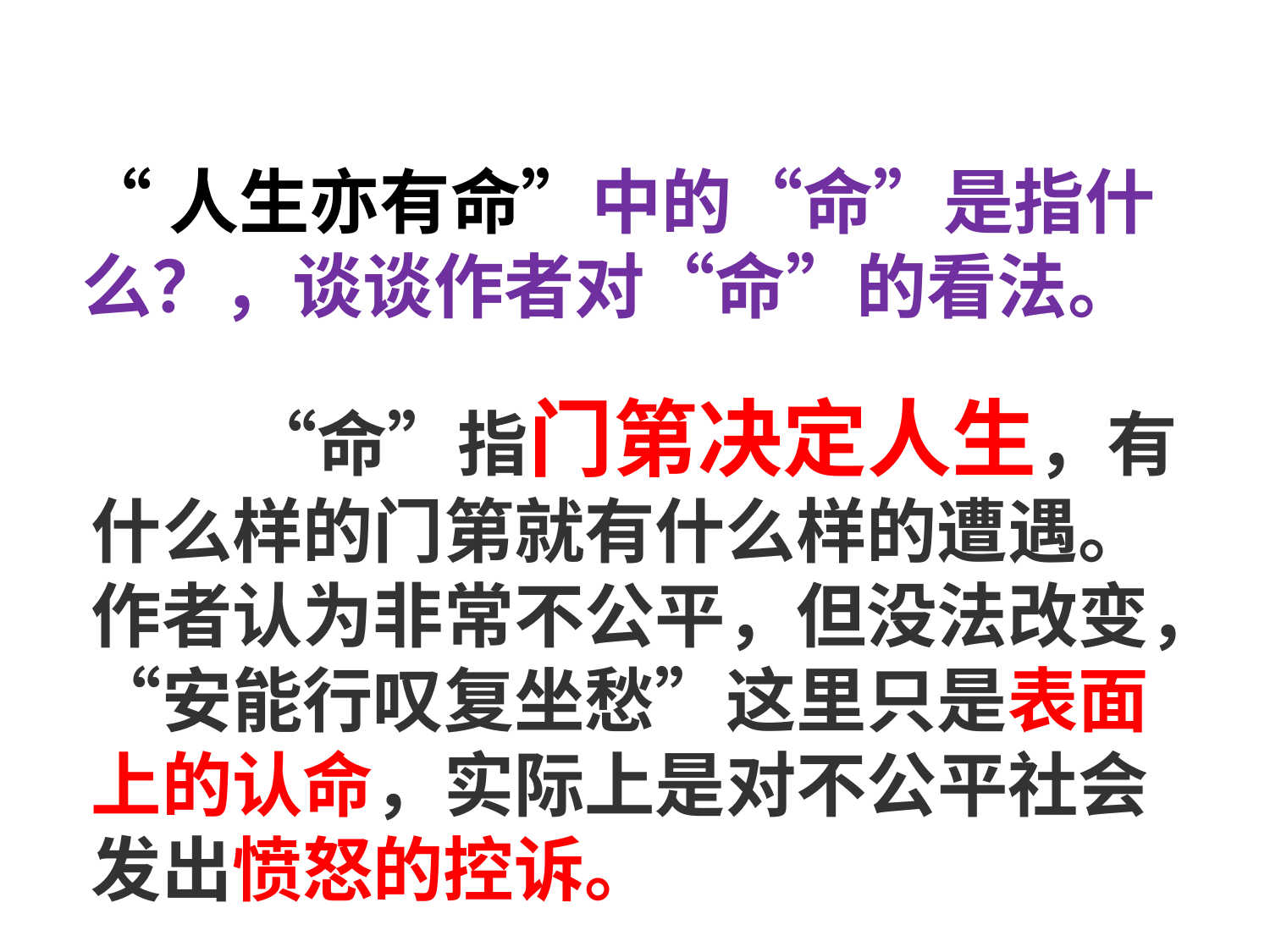

“人生亦有命”中的“命”是指什么？，谈谈作者对“命”的看法。
　　“命”指门第决定人生，有什么样的门第就有什么样的遭遇。作者认为非常不公平，但没法改变，“安能行叹复坐愁”这里只是表面上的认命，实际上是对不公平社会发出愤怒的控诉。